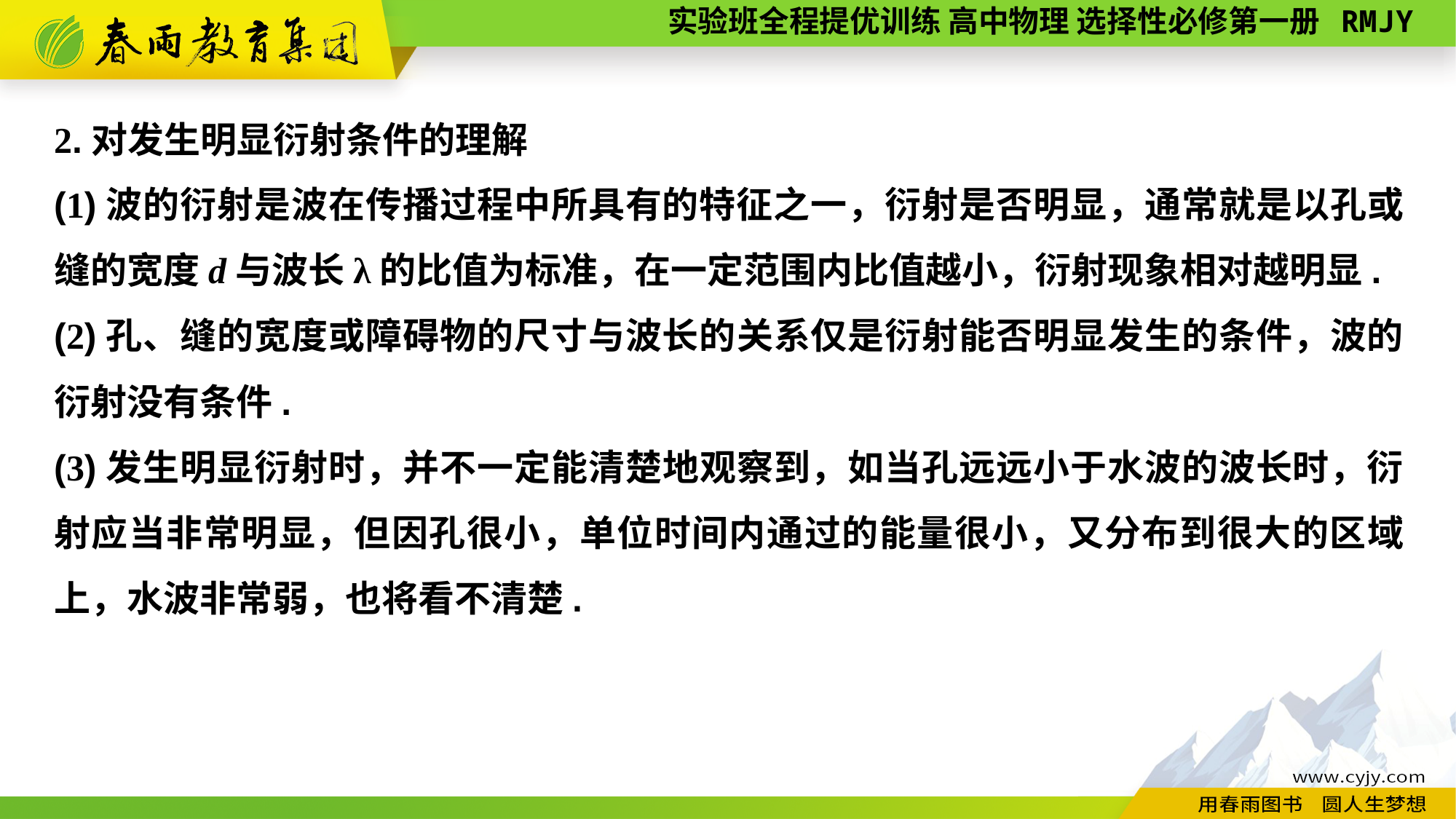

2.对发生明显衍射条件的理解
(1)波的衍射是波在传播过程中所具有的特征之一，衍射是否明显，通常就是以孔或缝的宽度d与波长λ的比值为标准，在一定范围内比值越小，衍射现象相对越明显.
(2)孔、缝的宽度或障碍物的尺寸与波长的关系仅是衍射能否明显发生的条件，波的衍射没有条件.
(3)发生明显衍射时，并不一定能清楚地观察到，如当孔远远小于水波的波长时，衍射应当非常明显，但因孔很小，单位时间内通过的能量很小，又分布到很大的区域上，水波非常弱，也将看不清楚.